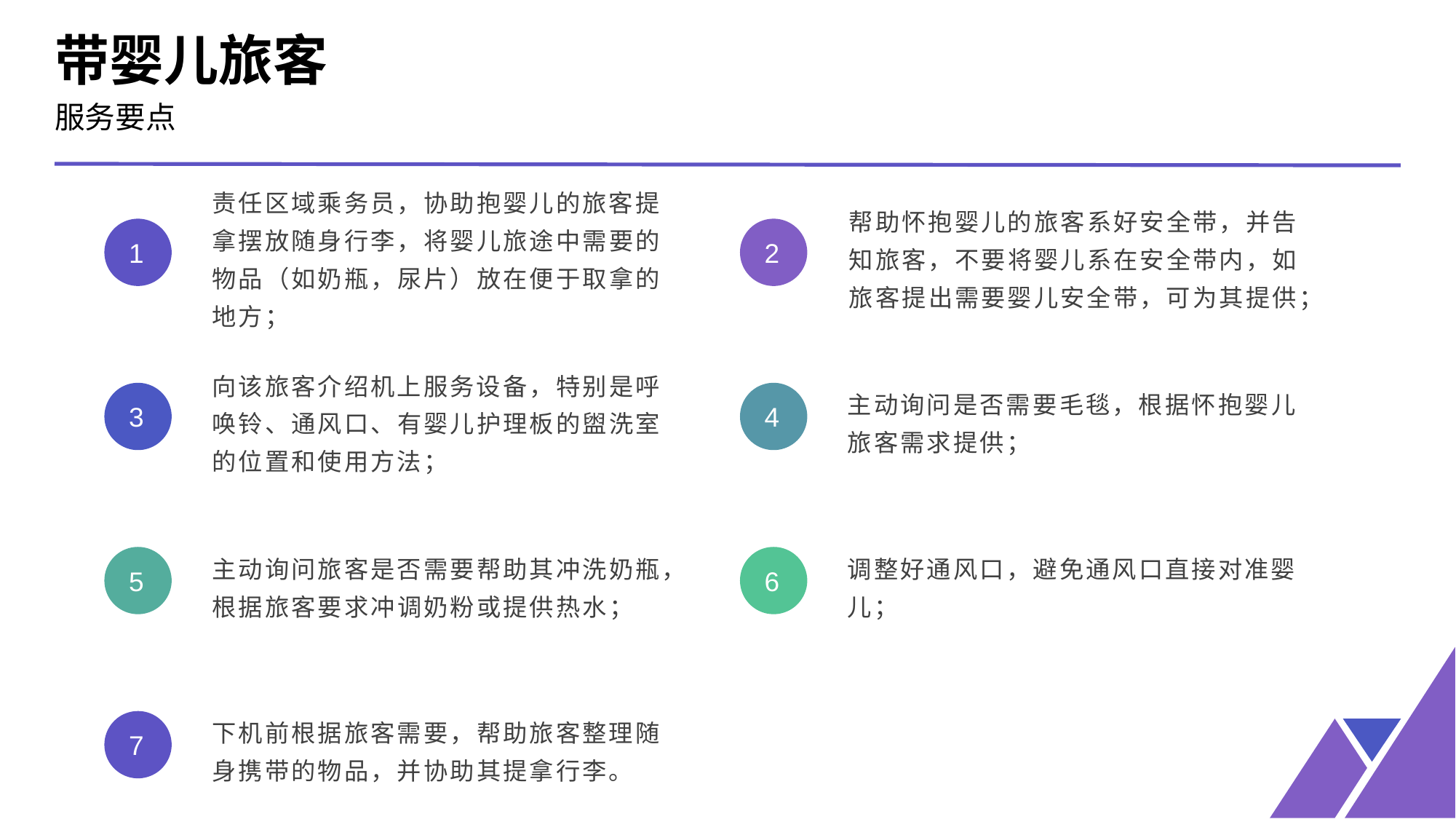

带婴儿旅客
服务要点
责任区域乘务员，协助抱婴儿的旅客提拿摆放随身行李，将婴儿旅途中需要的物品（如奶瓶，尿片）放在便于取拿的地方；
帮助怀抱婴儿的旅客系好安全带，并告知旅客，不要将婴儿系在安全带内，如旅客提出需要婴儿安全带，可为其提供；

1
2
向该旅客介绍机上服务设备，特别是呼唤铃、通风口、有婴儿护理板的盥洗室的位置和使用方法；
主动询问是否需要毛毯，根据怀抱婴儿旅客需求提供；

3
4
主动询问旅客是否需要帮助其冲洗奶瓶，根据旅客要求冲调奶粉或提供热水；
调整好通风口，避免通风口直接对准婴儿；

5
6

下机前根据旅客需要，帮助旅客整理随身携带的物品，并协助其提拿行李。

7